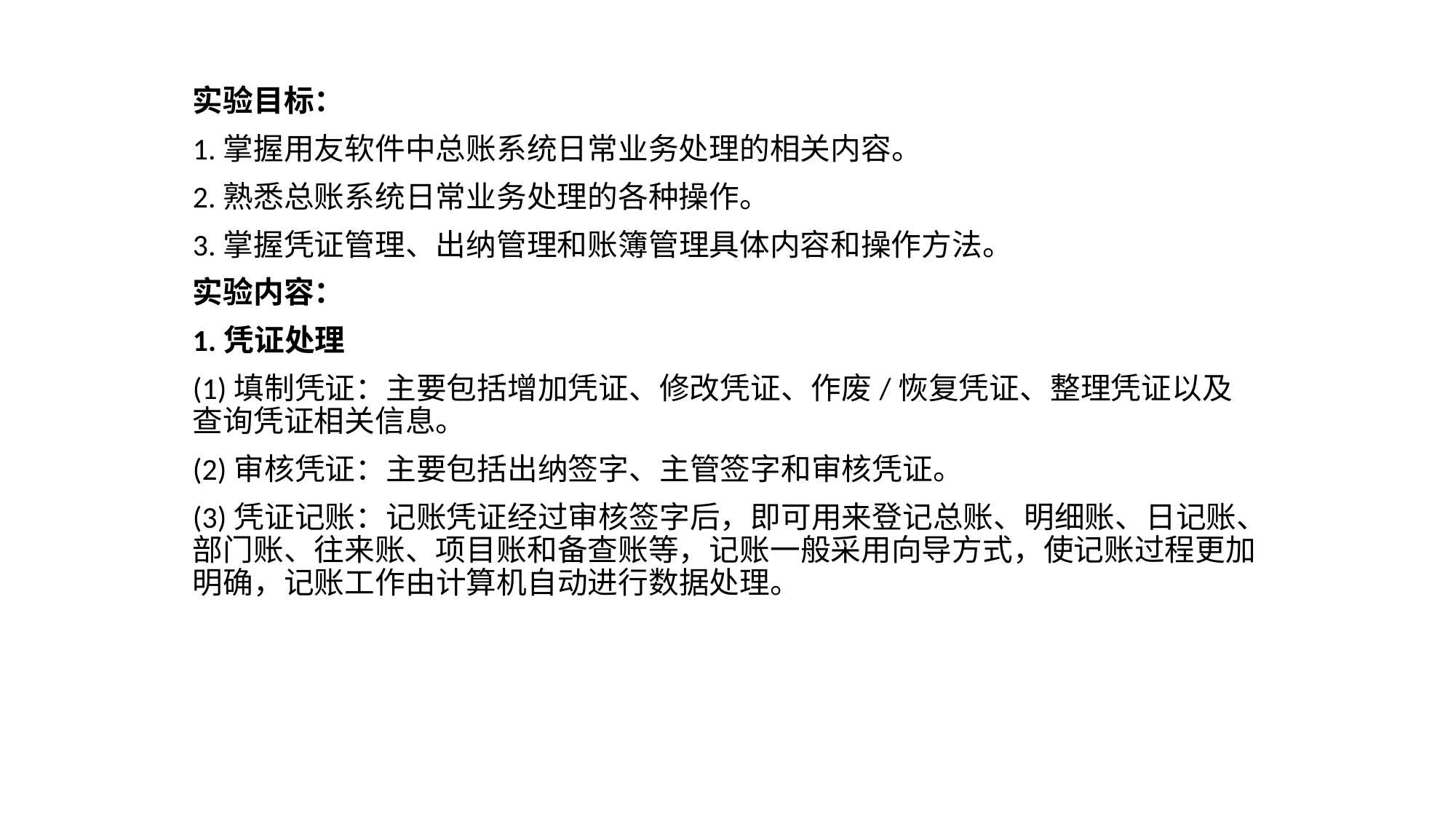

实验目标：
1.掌握用友软件中总账系统日常业务处理的相关内容。
2.熟悉总账系统日常业务处理的各种操作。
3.掌握凭证管理、出纳管理和账簿管理具体内容和操作方法。
实验内容：
1.凭证处理
(1)填制凭证：主要包括增加凭证、修改凭证、作废/恢复凭证、整理凭证以及查询凭证相关信息。
(2)审核凭证：主要包括出纳签字、主管签字和审核凭证。
(3)凭证记账：记账凭证经过审核签字后，即可用来登记总账、明细账、日记账、部门账、往来账、项目账和备查账等，记账一般采用向导方式，使记账过程更加明确，记账工作由计算机自动进行数据处理。